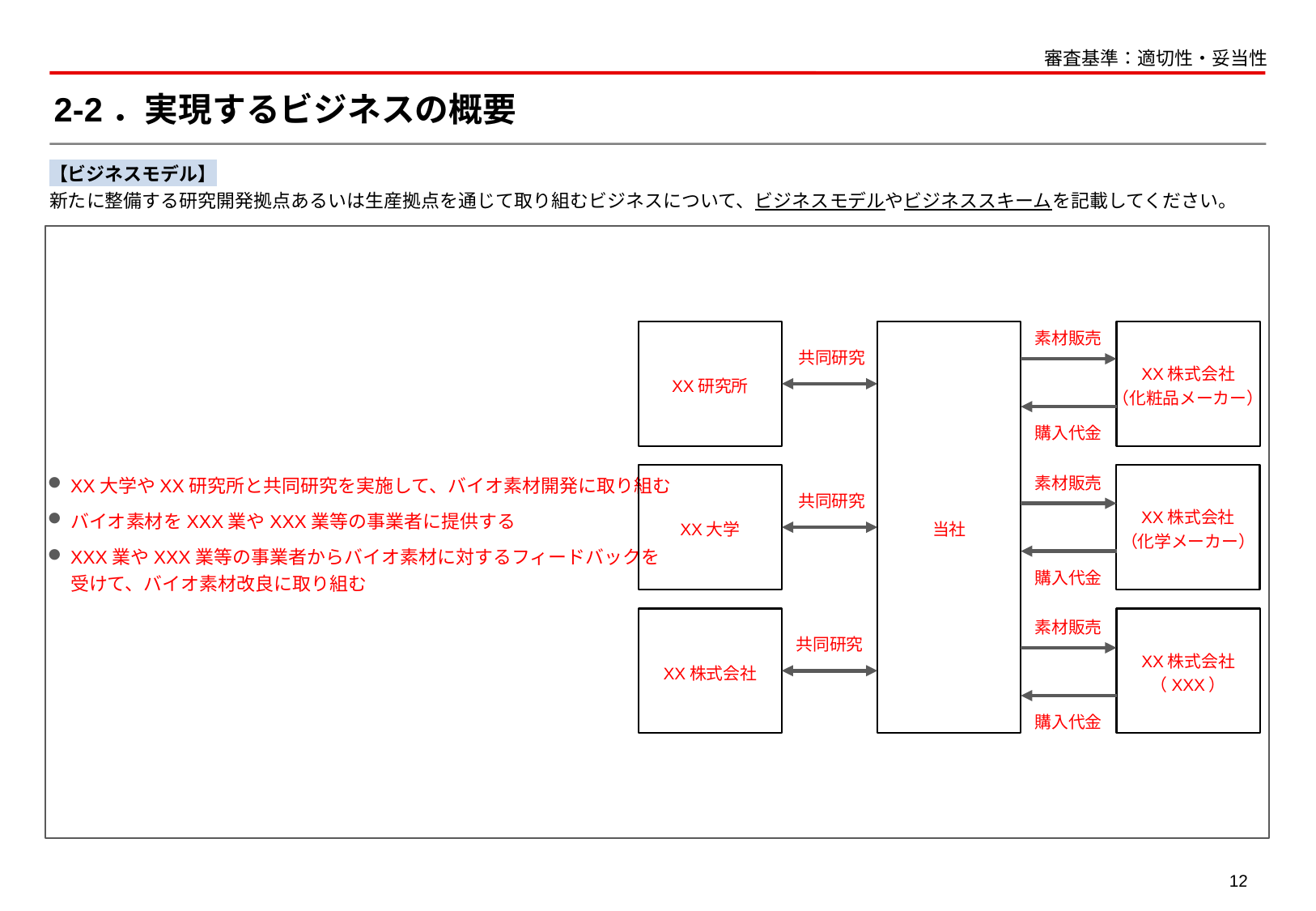

審査基準：適切性・妥当性
# 2-2．実現するビジネスの概要
【ビジネスモデル】
新たに整備する研究開発拠点あるいは生産拠点を通じて取り組むビジネスについて、ビジネスモデルやビジネススキームを記載してください。
XX大学やXX研究所と共同研究を実施して、バイオ素材開発に取り組む
バイオ素材をXXX業やXXX業等の事業者に提供する
XXX業やXXX業等の事業者からバイオ素材に対するフィードバックを
受けて、バイオ素材改良に取り組む
XX研究所
当社
素材販売
XX株式会社
（化粧品メーカー）
共同研究
購入代金
XX大学
XX株式会社
（化学メーカー）
素材販売
共同研究
購入代金
XX株式会社
XX株式会社
（XXX）
素材販売
共同研究
購入代金